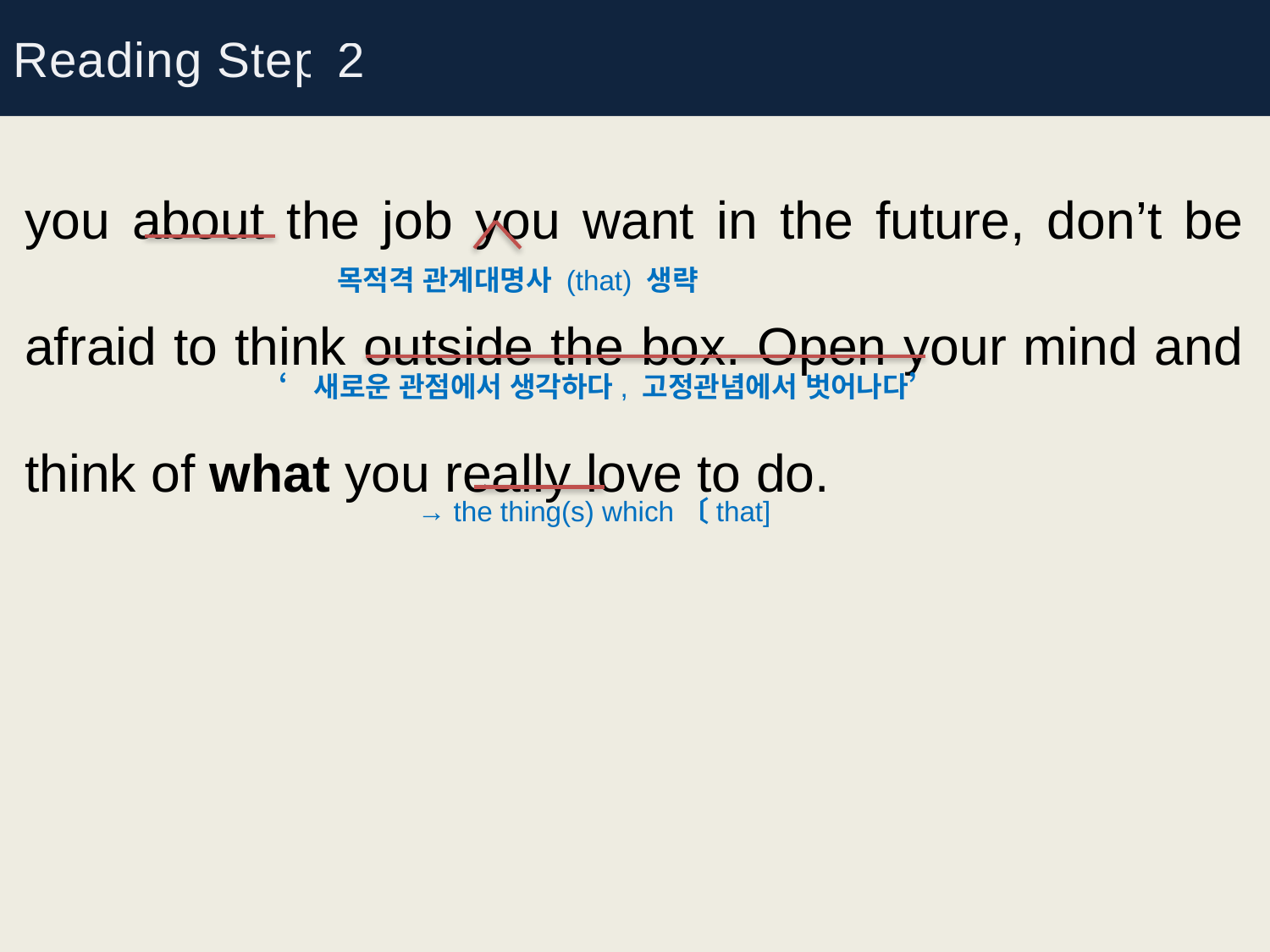

Reading Step 2
you about the job you want in the future, don’t be afraid to think outside the box. Open your mind and think of what you really love to do.
목적격 관계대명사 (that) 생략
‘새로운 관점에서 생각하다, 고정관념에서 벗어나다’
→ the thing(s) which〔that]